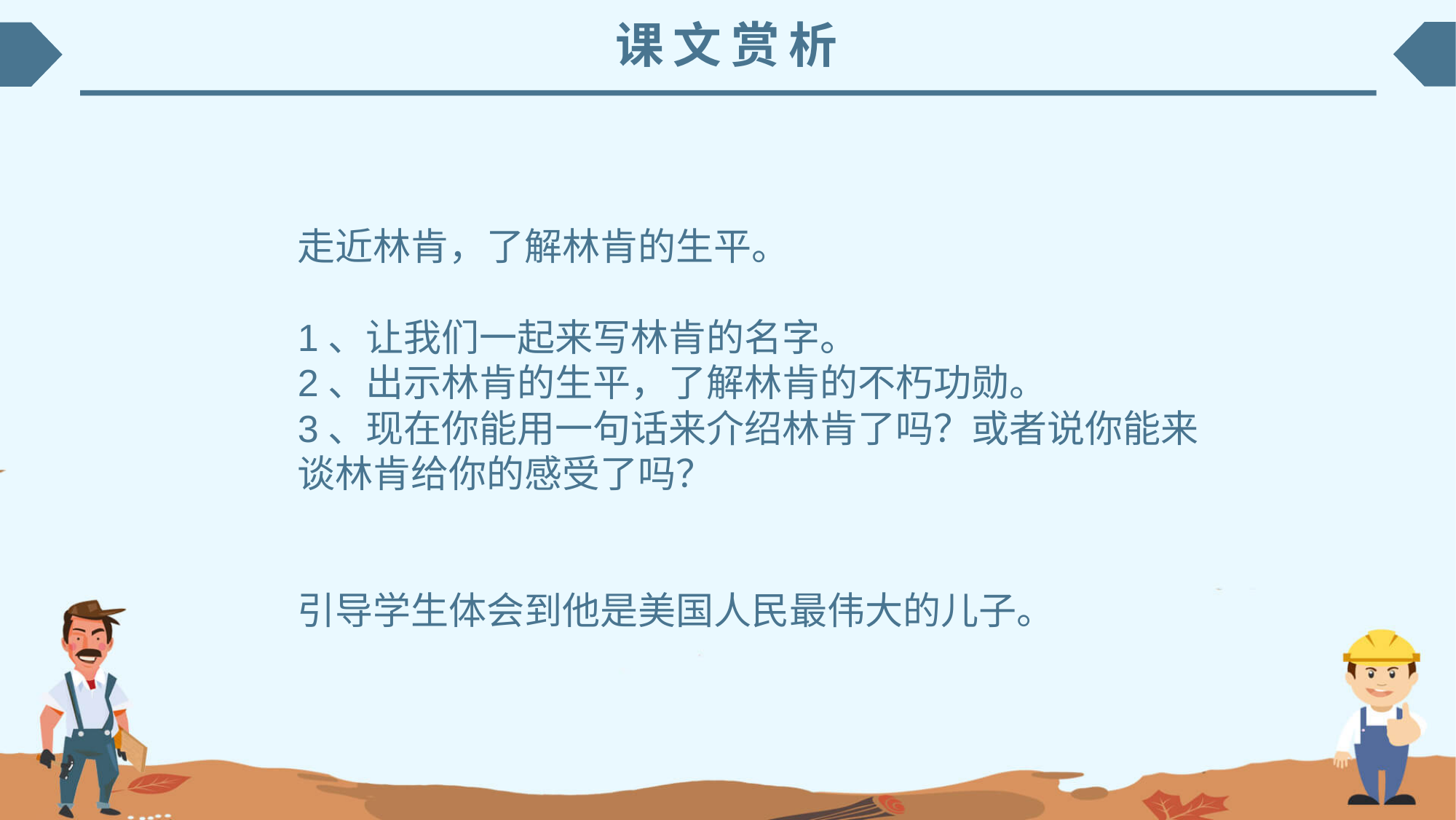

课文赏析

走近林肯，了解林肯的生平。

1、让我们一起来写林肯的名字。
2、出示林肯的生平，了解林肯的不朽功勋。
3、现在你能用一句话来介绍林肯了吗？或者说你能来 谈林肯给你的感受了吗？

引导学生体会到他是美国人民最伟大的儿子。